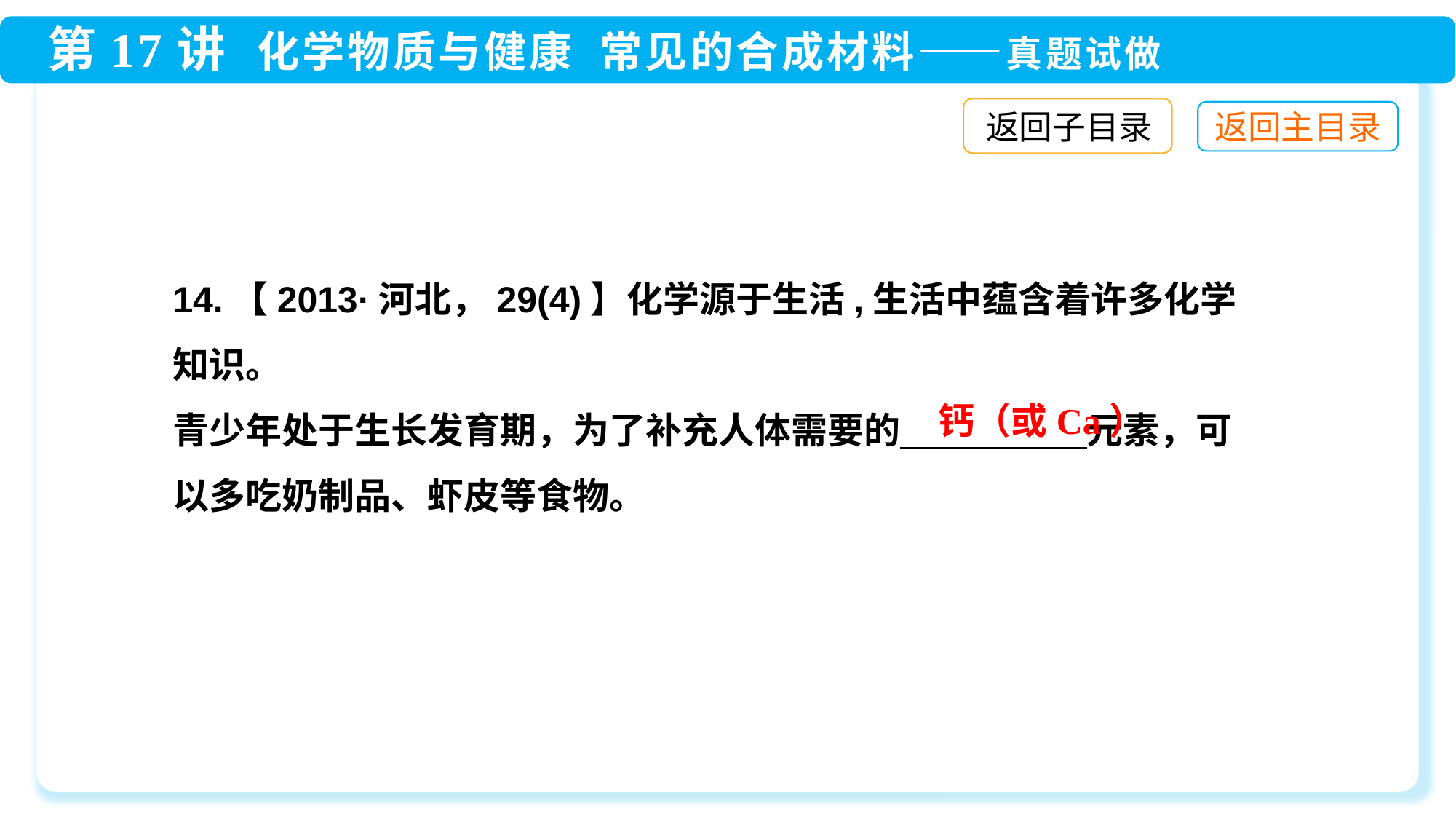

返回子目录
14.【2013·河北，29(4)】化学源于生活,生活中蕴含着许多化学知识。
青少年处于生长发育期，为了补充人体需要的　　　  　   元素，可以多吃奶制品、虾皮等食物。

钙（或Ca）